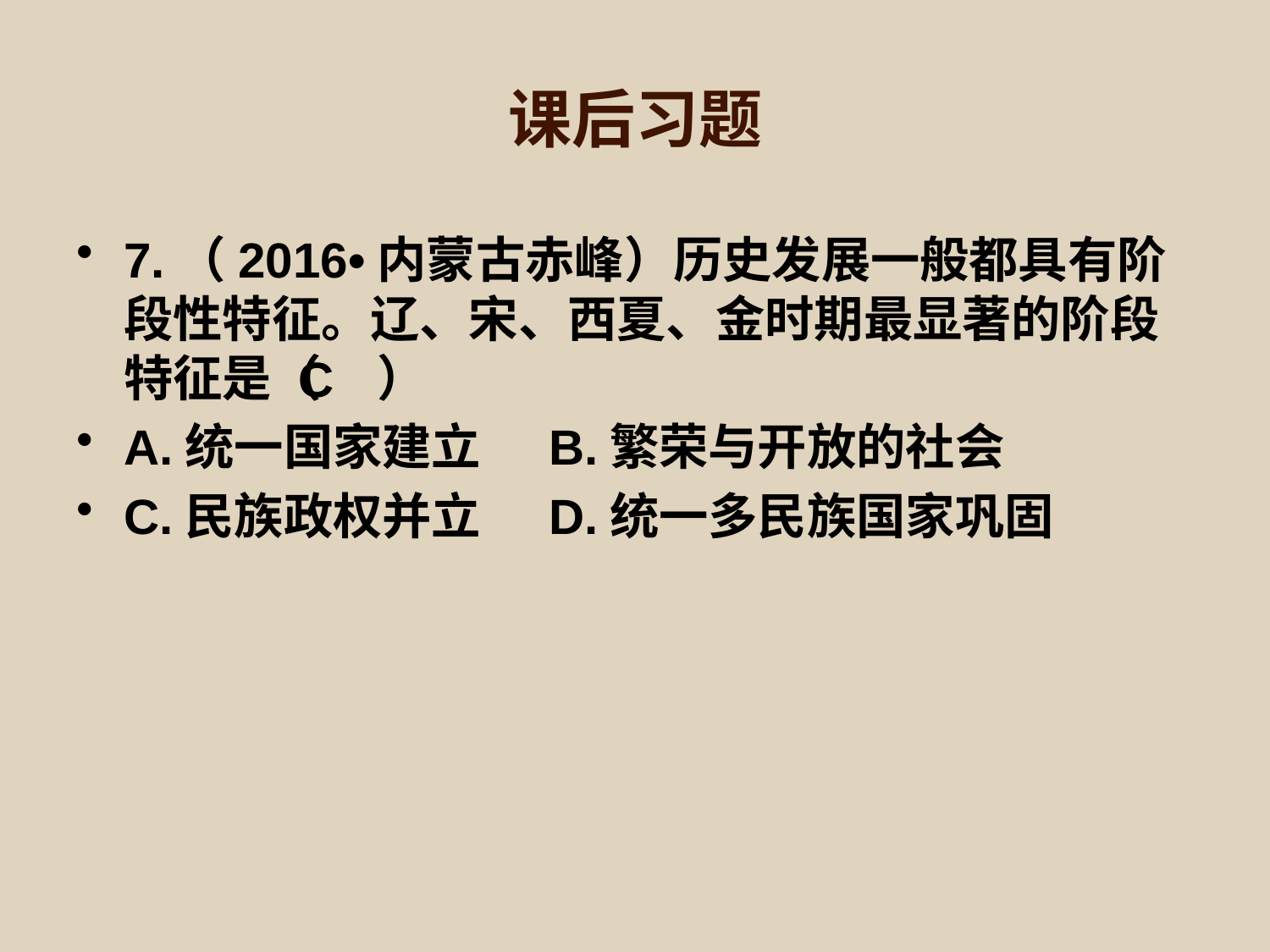

# 课后习题
7.（2016•内蒙古赤峰）历史发展一般都具有阶段性特征。辽、宋、西夏、金时期最显著的阶段特征是（     ）
A.统一国家建立     B.繁荣与开放的社会
C.民族政权并立     D.统一多民族国家巩固
C